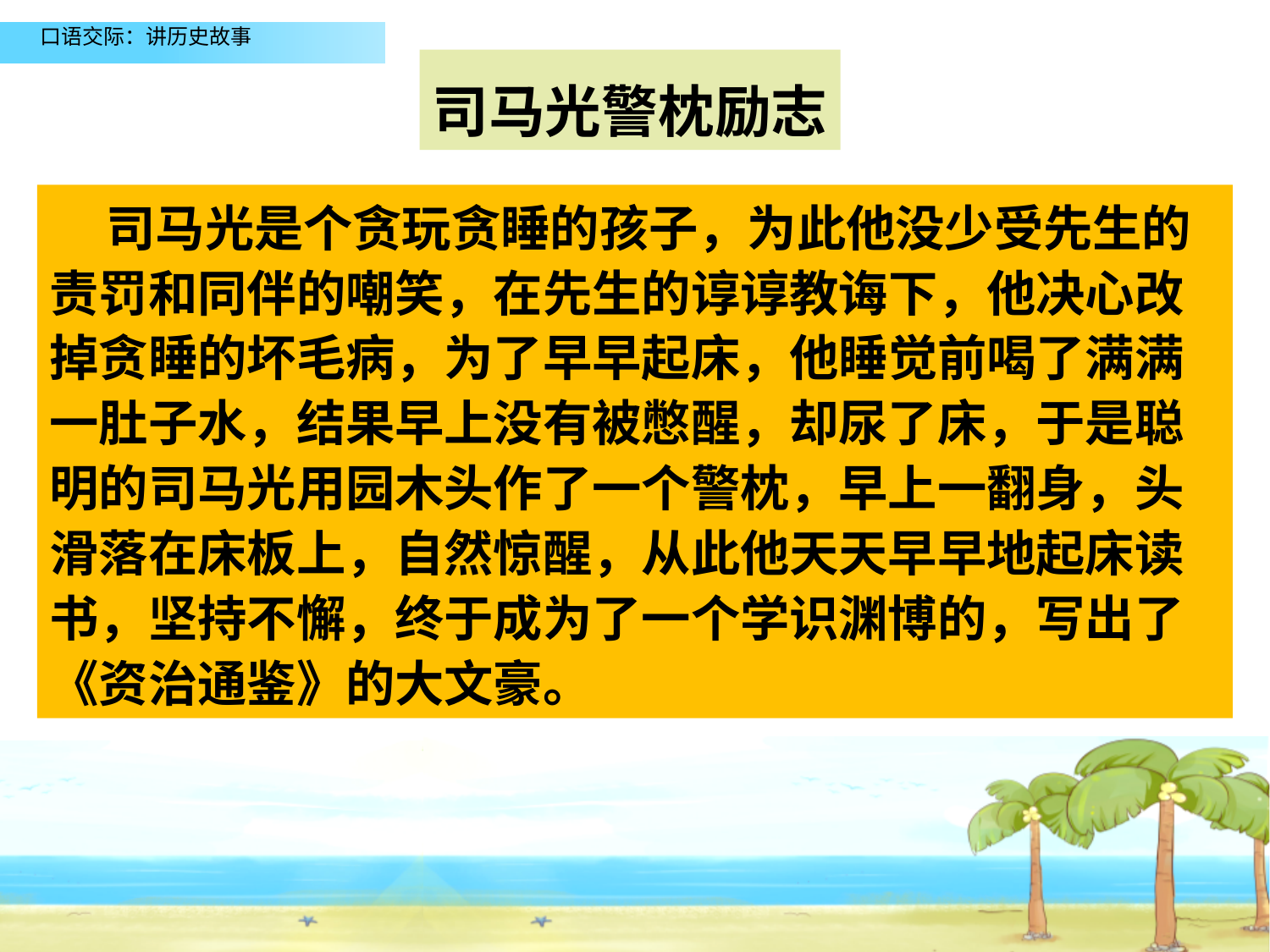

司马光警枕励志
    司马光是个贪玩贪睡的孩子，为此他没少受先生的责罚和同伴的嘲笑，在先生的谆谆教诲下，他决心改掉贪睡的坏毛病，为了早早起床，他睡觉前喝了满满一肚子水，结果早上没有被憋醒，却尿了床，于是聪明的司马光用园木头作了一个警枕，早上一翻身，头滑落在床板上，自然惊醒，从此他天天早早地起床读书，坚持不懈，终于成为了一个学识渊博的，写出了《资治通鉴》的大文豪。